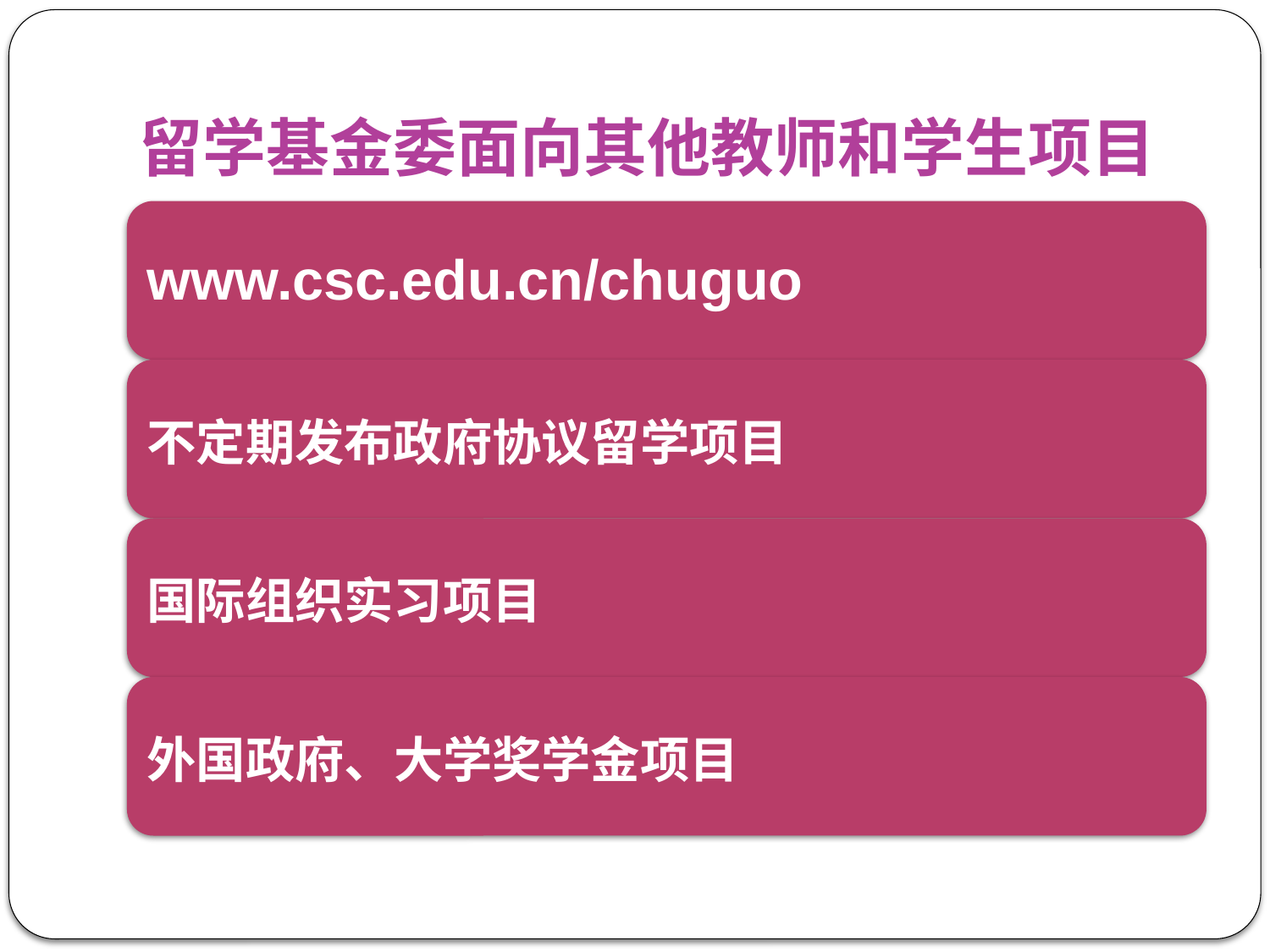

# 留学基金委面向其他教师和学生项目
不定期发布政府协议留学项目
国际组织实习项目
外国政府、大学奖学金项目
www.csc.edu.cn/chuguo